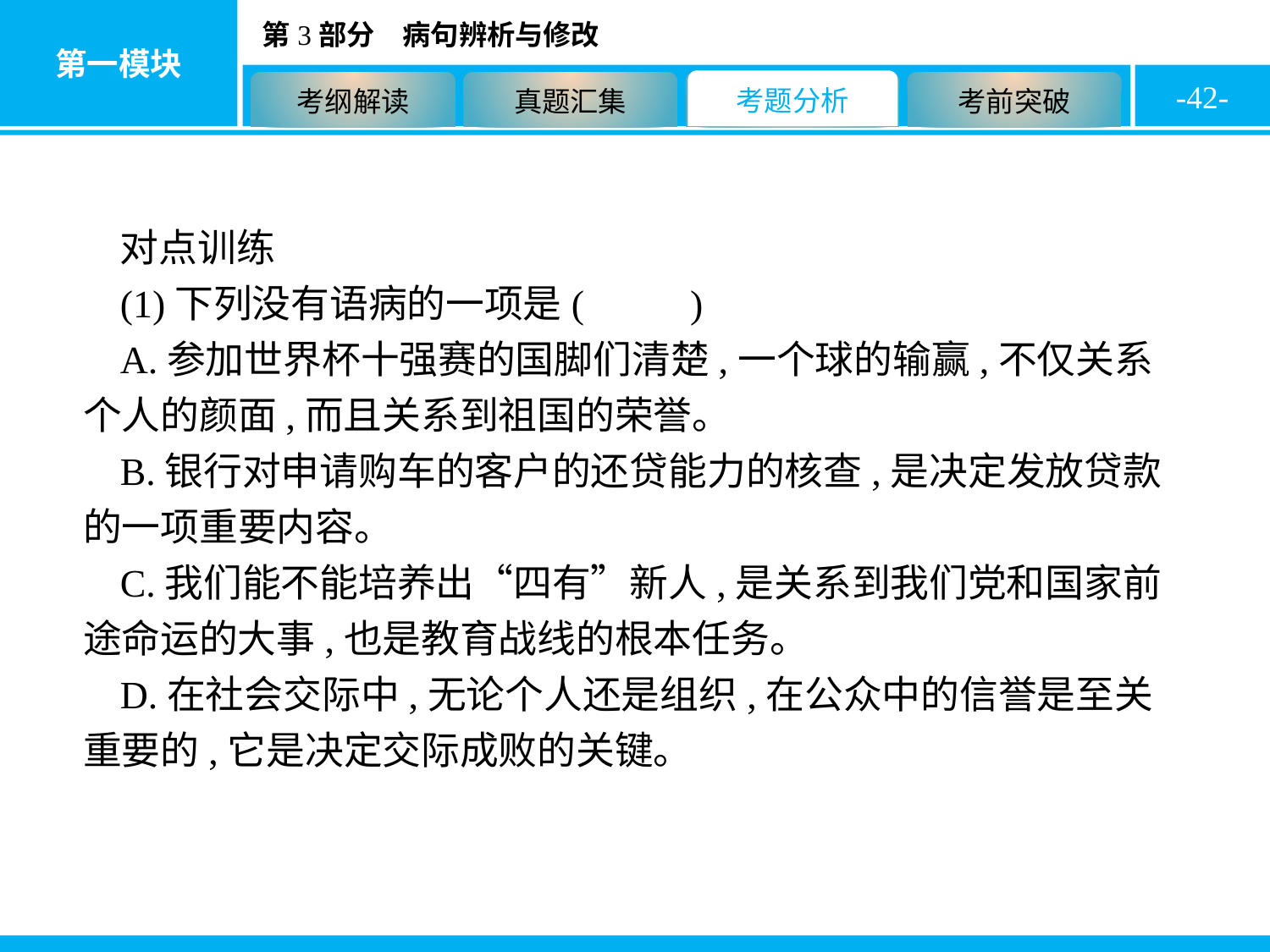

-42-
对点训练
(1)下列没有语病的一项是(    D    )
A.参加世界杯十强赛的国脚们清楚,一个球的输赢,不仅关系个人的颜面,而且关系到祖国的荣誉。
B.银行对申请购车的客户的还贷能力的核查,是决定发放贷款的一项重要内容。
C.我们能不能培养出“四有”新人,是关系到我们党和国家前途命运的大事,也是教育战线的根本任务。
D.在社会交际中,无论个人还是组织,在公众中的信誉是至关重要的,它是决定交际成败的关键。